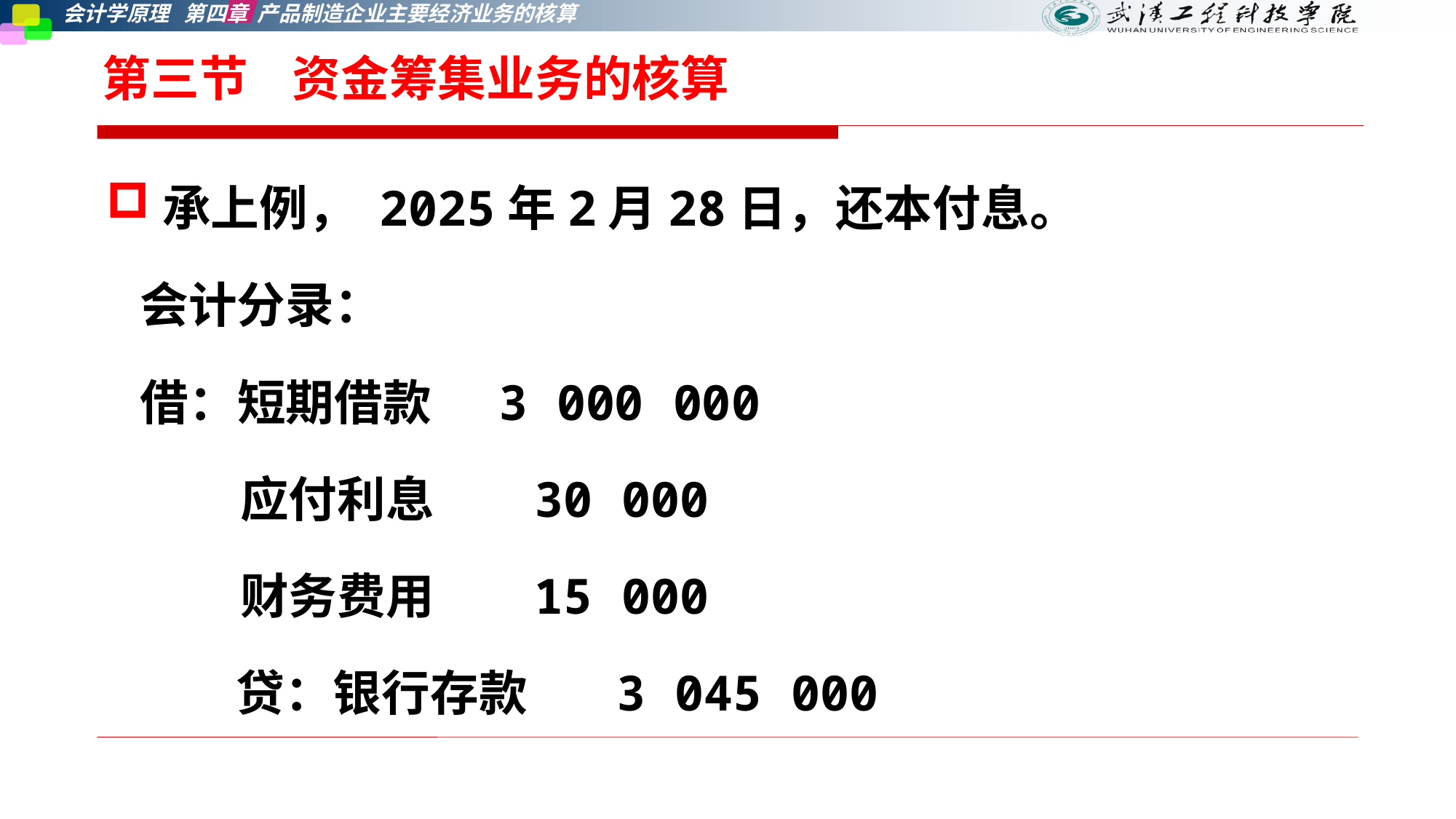

# 第三节    资金筹集业务的核算
承上例， 2025年2月28日，还本付息。
  会计分录：
  借：短期借款     3 000 000
  应付利息        30 000
  财务费用        15 000
  贷：银行存款       3 045 000